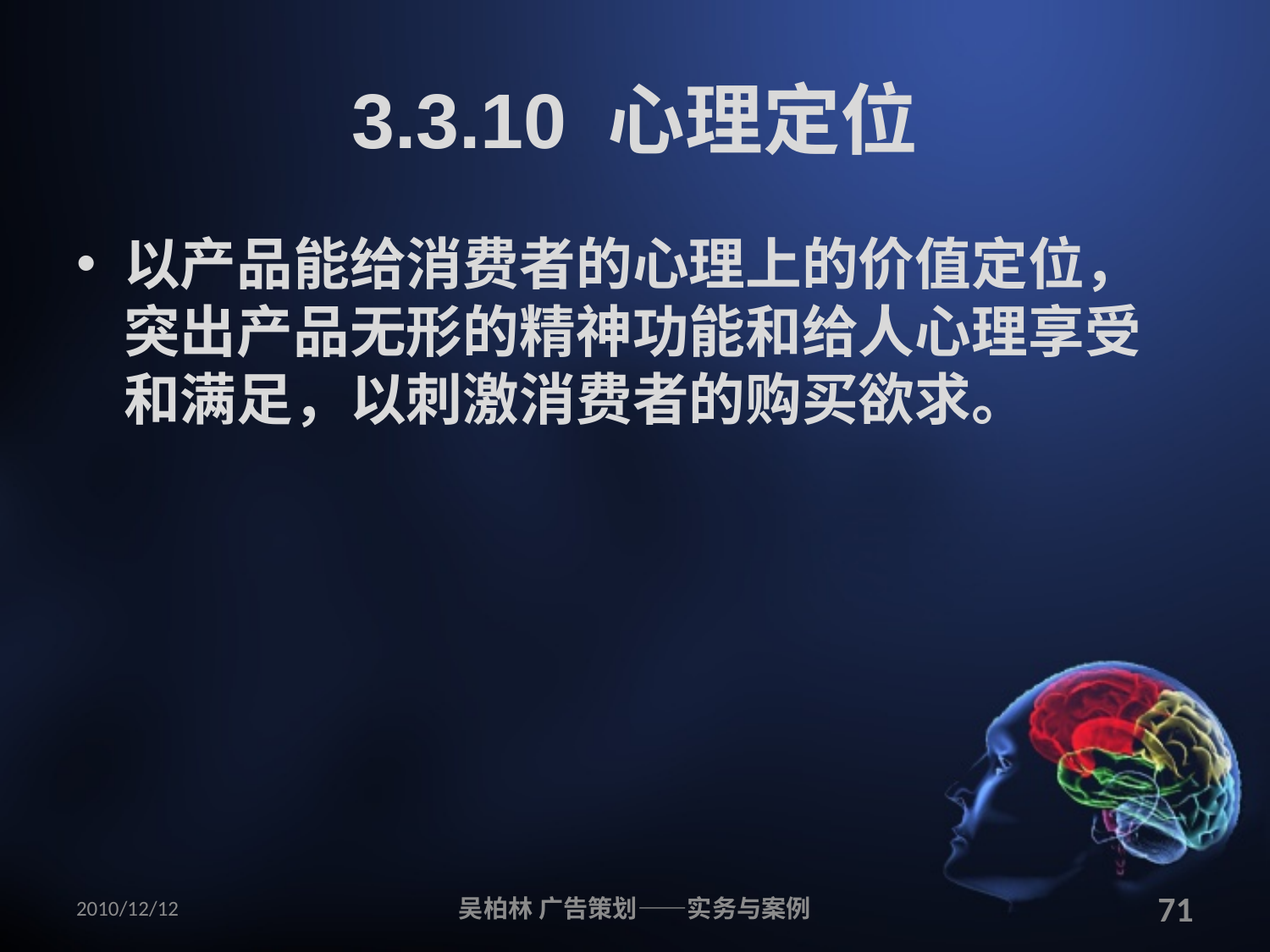

# 3.3.10 心理定位
以产品能给消费者的心理上的价值定位，突出产品无形的精神功能和给人心理享受和满足，以刺激消费者的购买欲求。
2010/12/12
吴柏林 广告策划——实务与案例
71